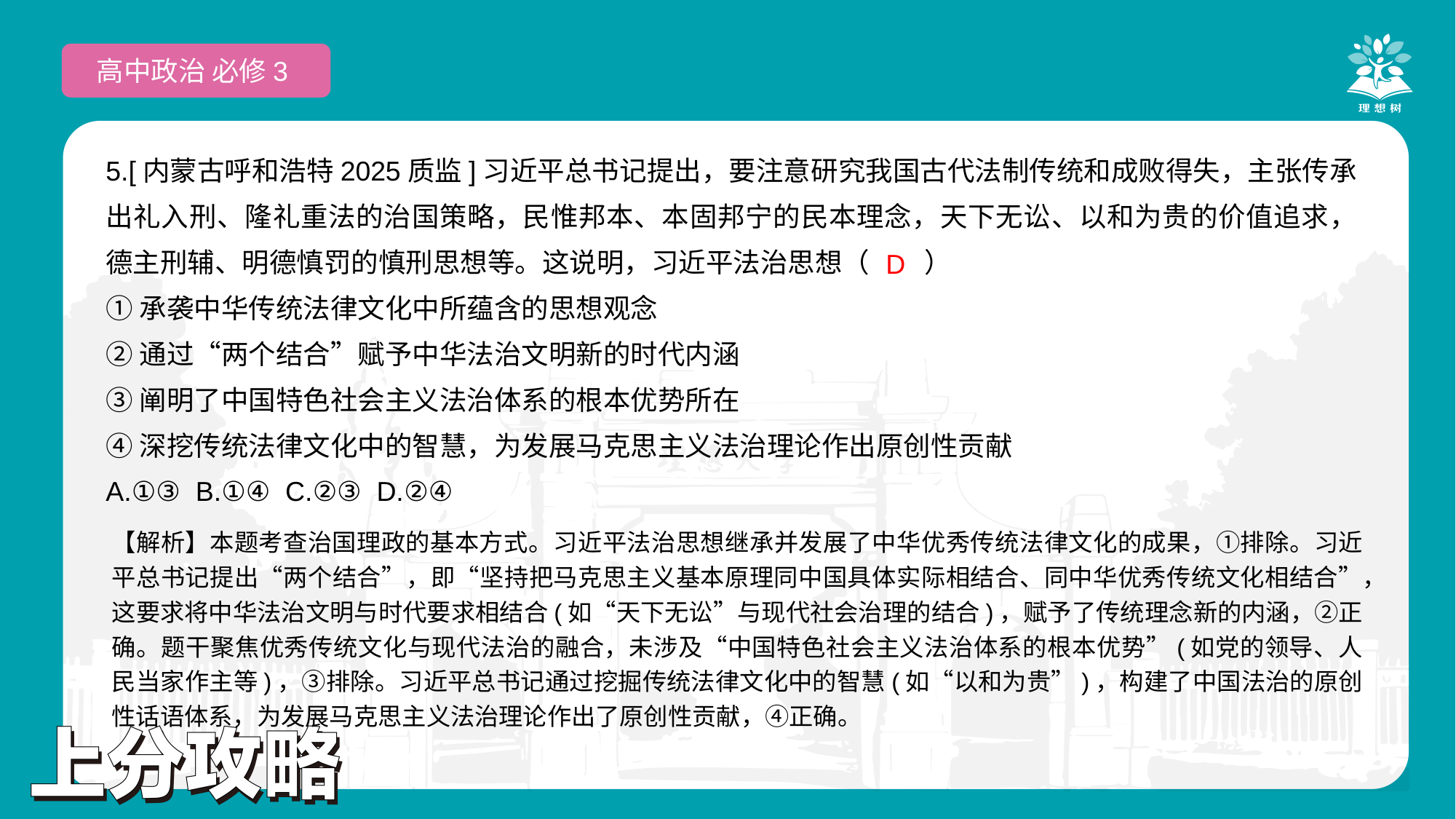

高中政治 必修3
5.[内蒙古呼和浩特2025质监]习近平总书记提出，要注意研究我国古代法制传统和成败得失，主张传承出礼入刑、隆礼重法的治国策略，民惟邦本、本固邦宁的民本理念，天下无讼、以和为贵的价值追求，德主刑辅、明德慎罚的慎刑思想等。这说明，习近平法治思想（　　）
①承袭中华传统法律文化中所蕴含的思想观念
②通过“两个结合”赋予中华法治文明新的时代内涵
③阐明了中国特色社会主义法治体系的根本优势所在
④深挖传统法律文化中的智慧，为发展马克思主义法治理论作出原创性贡献
A.①③  B.①④  C.②③  D.②④
 D
【解析】本题考查治国理政的基本方式。习近平法治思想继承并发展了中华优秀传统法律文化的成果，①排除。习近平总书记提出“两个结合”，即“坚持把马克思主义基本原理同中国具体实际相结合、同中华优秀传统文化相结合”，这要求将中华法治文明与时代要求相结合(如“天下无讼”与现代社会治理的结合)，赋予了传统理念新的内涵，②正确。题干聚焦优秀传统文化与现代法治的融合，未涉及“中国特色社会主义法治体系的根本优势”(如党的领导、人民当家作主等)，③排除。习近平总书记通过挖掘传统法律文化中的智慧(如“以和为贵”)，构建了中国法治的原创性话语体系，为发展马克思主义法治理论作出了原创性贡献，④正确。